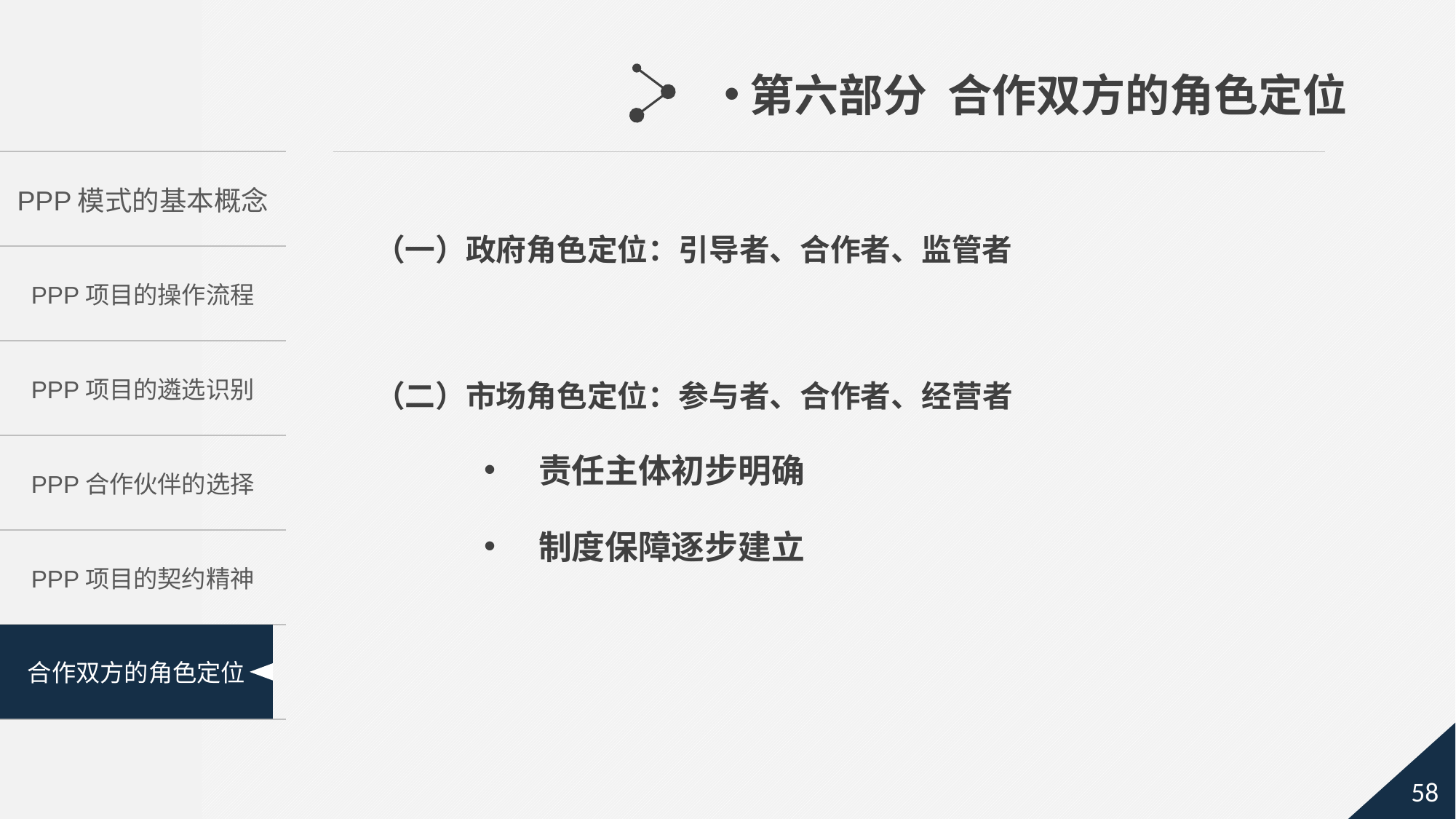

第六部分  合作双方的角色定位
（一）政府角色定位：引导者、合作者、监管者

（二）市场角色定位：参与者、合作者、经营者

责任主体初步明确

制度保障逐步建立